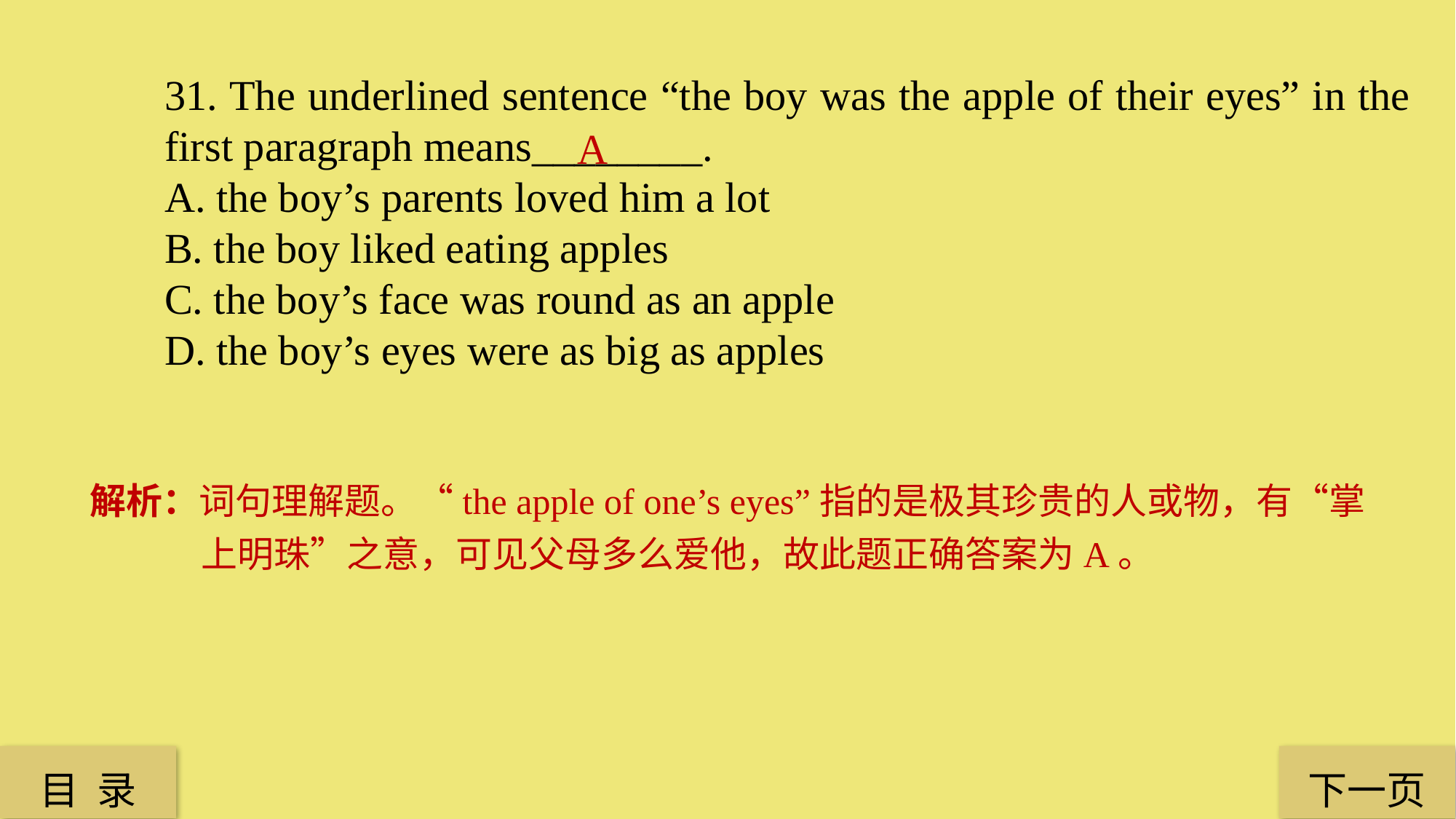

31. The underlined sentence “the boy was the apple of their eyes” in the first paragraph means________.
A. the boy’s parents loved him a lot
B. the boy liked eating apples
C. the boy’s face was round as an apple
D. the boy’s eyes were as big as apples
A
解析：词句理解题。“the apple of one’s eyes”指的是极其珍贵的人或物，有“掌上明珠”之意，可见父母多么爱他，故此题正确答案为A。